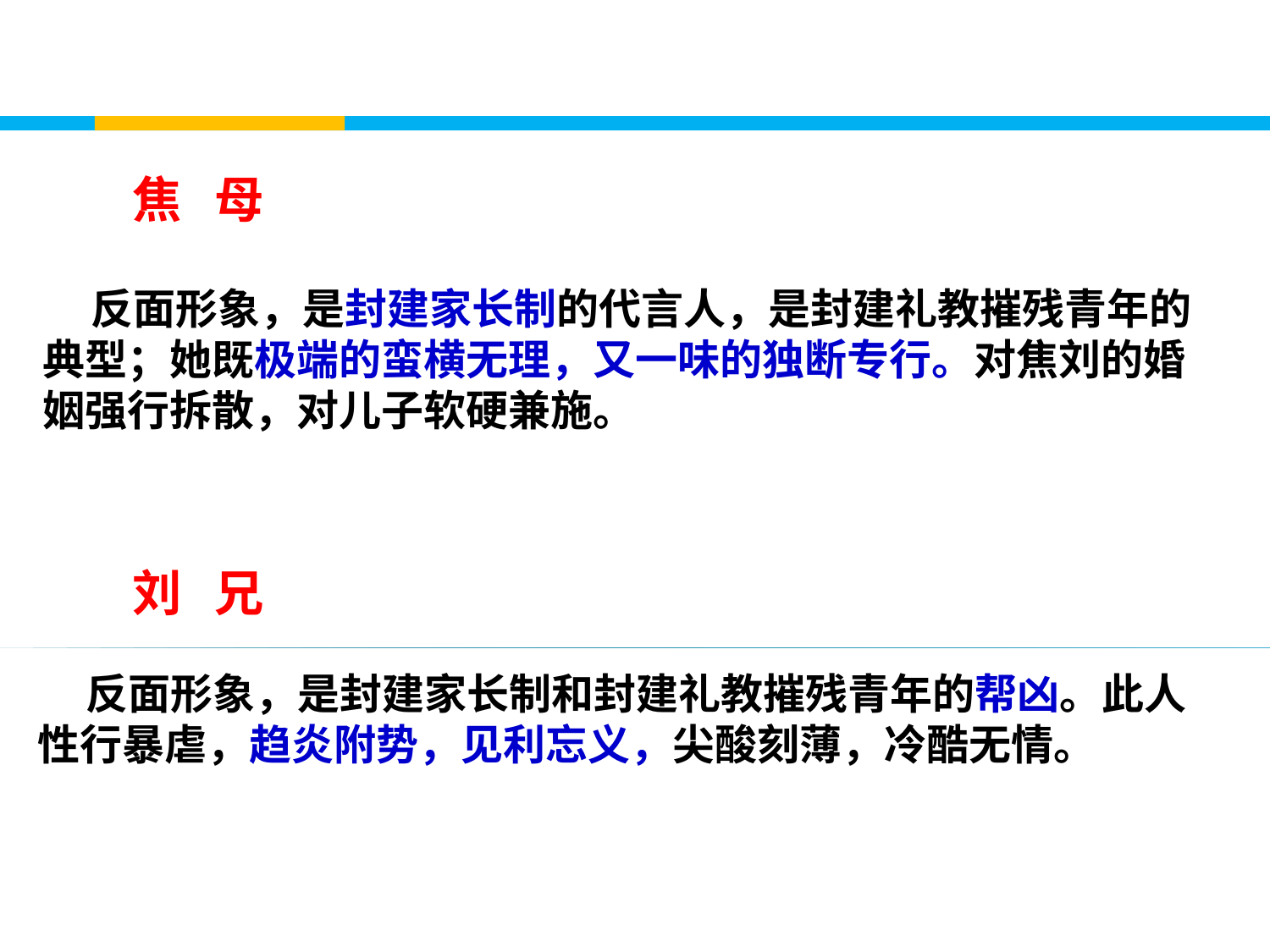

焦   母
    反面形象，是封建家长制的代言人，是封建礼教摧残青年的典型；她既极端的蛮横无理，又一味的独断专行。对焦刘的婚姻强行拆散，对儿子软硬兼施。
刘   兄
    反面形象，是封建家长制和封建礼教摧残青年的帮凶。此人性行暴虐，趋炎附势，见利忘义，尖酸刻薄，冷酷无情。